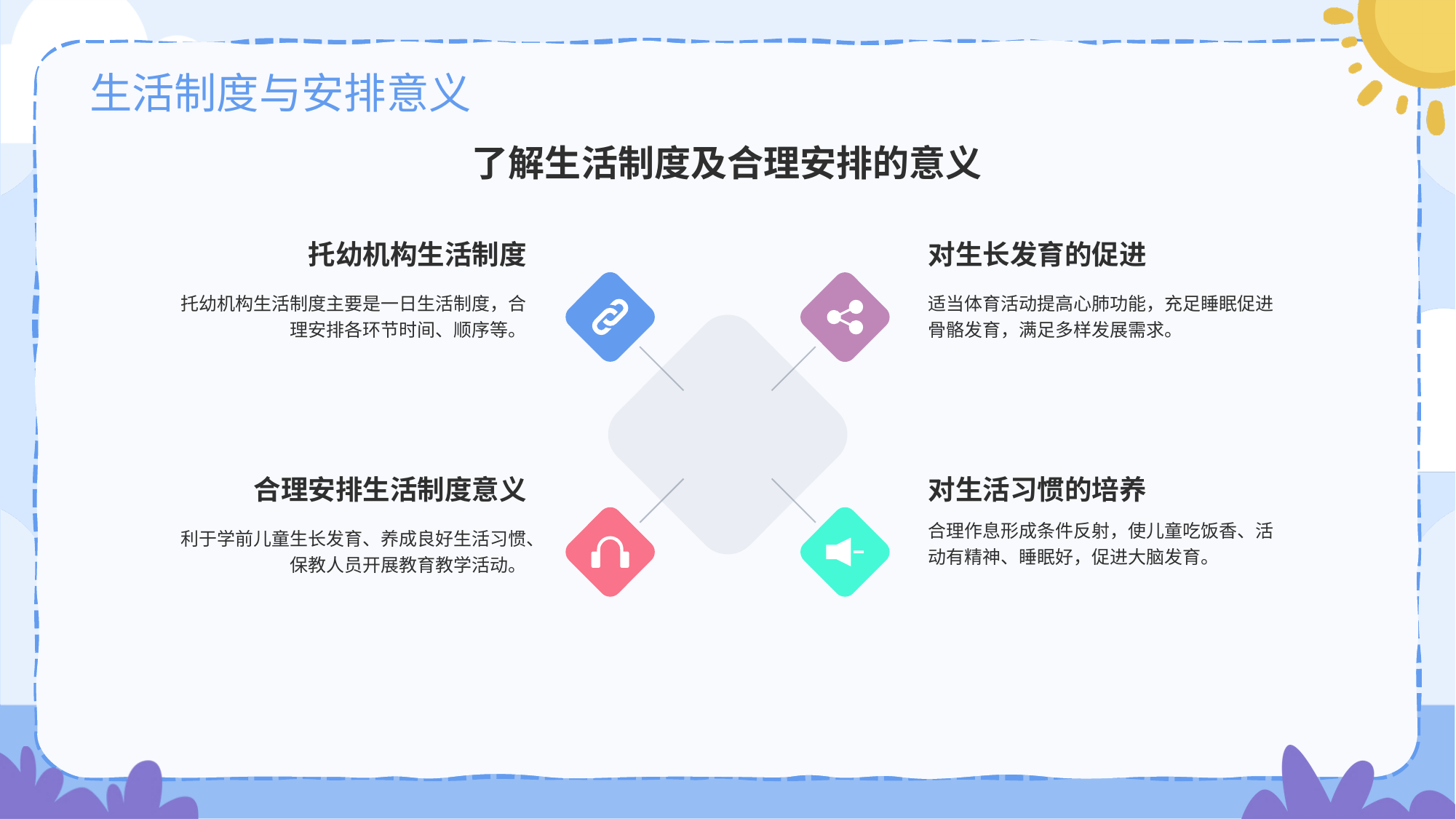

# 生活制度与安排意义
了解生活制度及合理安排的意义
托幼机构生活制度

托幼机构生活制度主要是一日生活制度，合理安排各环节时间、顺序等。

对生长发育的促进

适当体育活动提高心肺功能，充足睡眠促进骨骼发育，满足多样发展需求。

合理安排生活制度意义

利于学前儿童生长发育、养成良好生活习惯、保教人员开展教育教学活动。
对生活习惯的培养

合理作息形成条件反射，使儿童吃饭香、活动有精神、睡眠好，促进大脑发育。